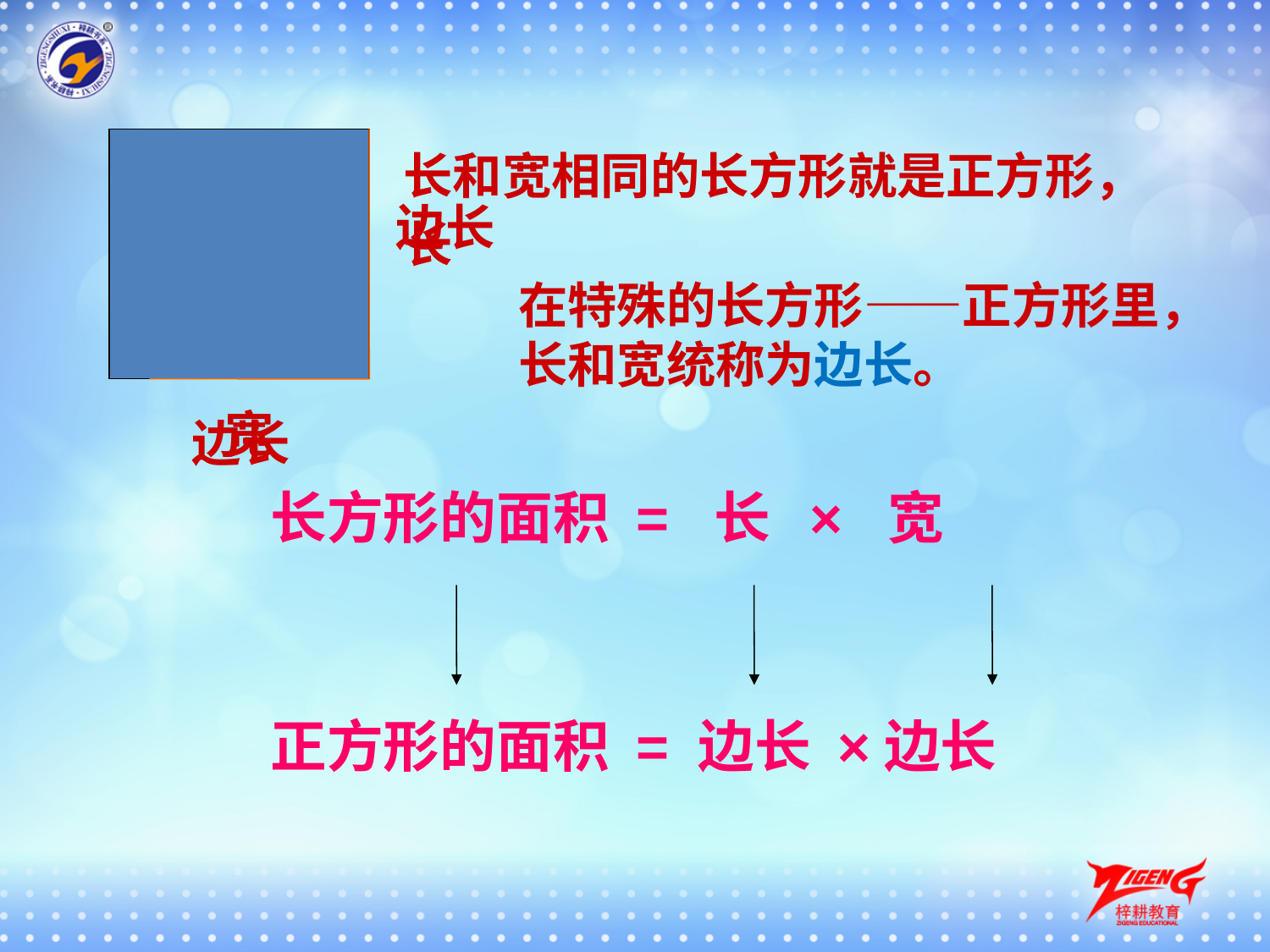

长和宽相同的长方形就是正方形，
边长
长
在特殊的长方形——正方形里，长和宽统称为边长。

宽
边长
长方形的面积 =  长  ×  宽

正方形的面积 = 边长 ×边长